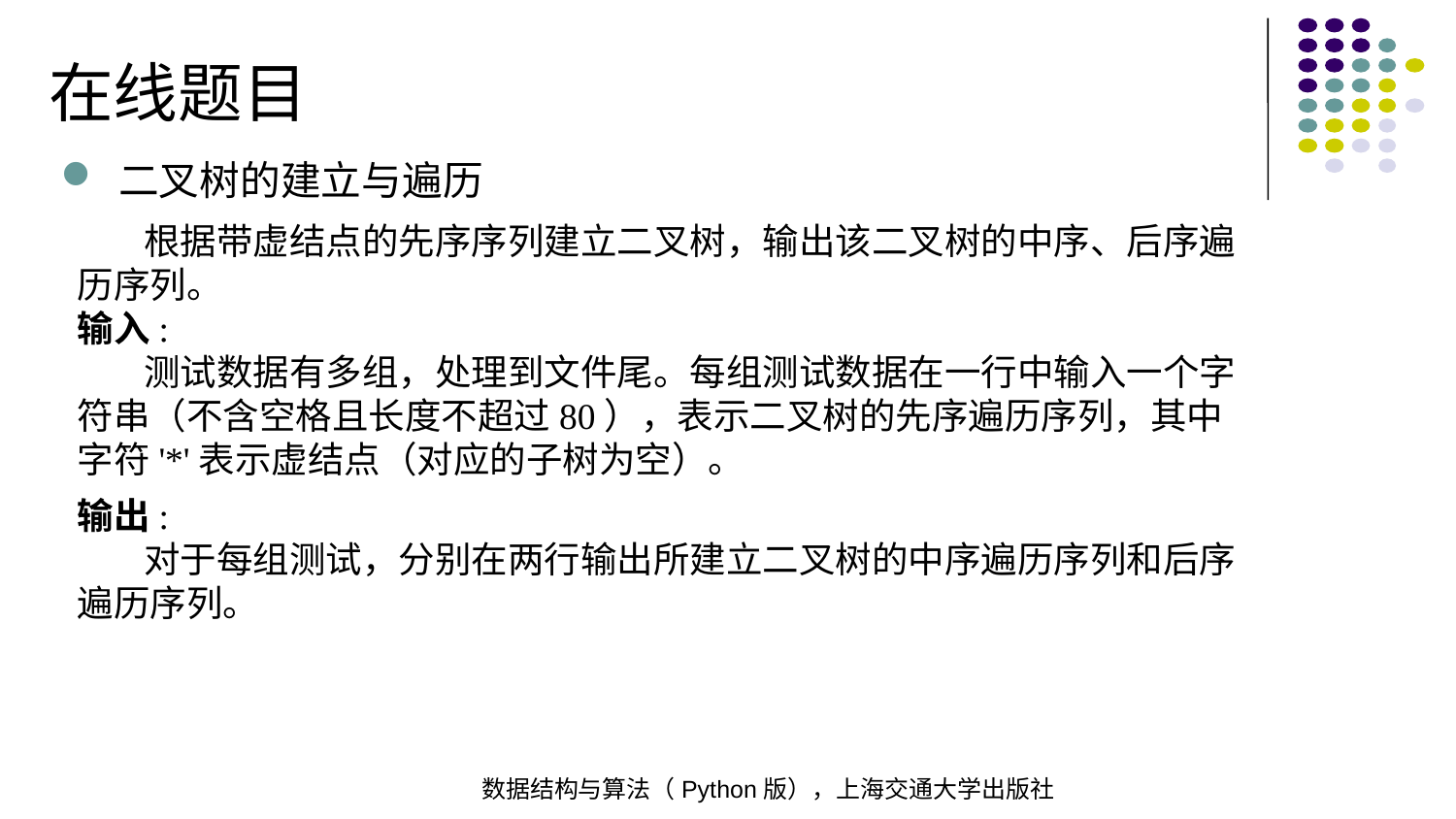

在线题目
二叉树的建立与遍历
       根据带虚结点的先序序列建立二叉树，输出该二叉树的中序、后序遍历序列。
输入:
       测试数据有多组，处理到文件尾。每组测试数据在一行中输入一个字符串（不含空格且长度不超过80），表示二叉树的先序遍历序列，其中字符'*'表示虚结点（对应的子树为空）。
输出:
       对于每组测试，分别在两行输出所建立二叉树的中序遍历序列和后序遍历序列。